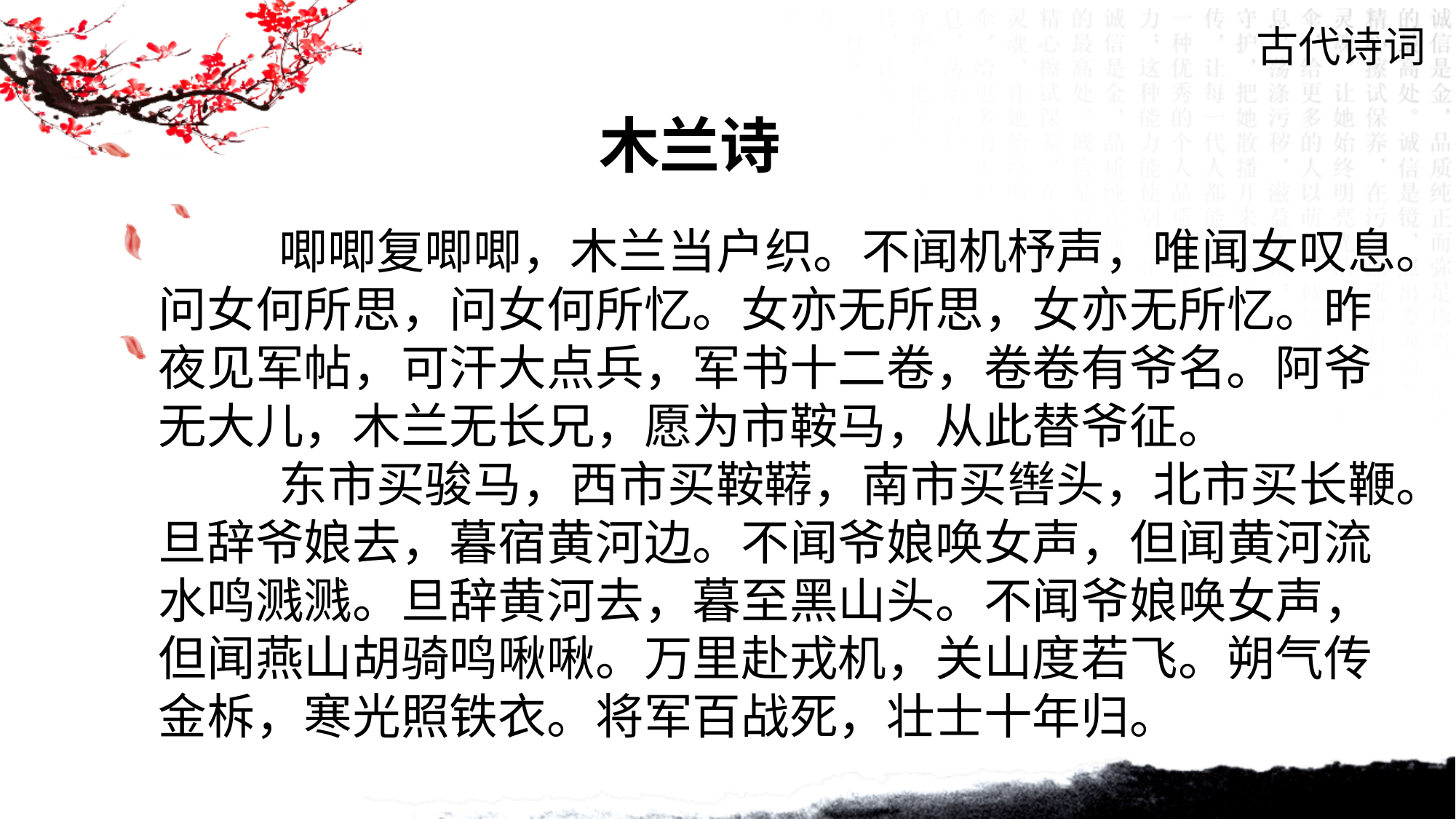

古代诗词
木兰诗
          唧唧复唧唧，木兰当户织。不闻机杼声，唯闻女叹息。问女何所思，问女何所忆。女亦无所思，女亦无所忆。昨夜见军帖，可汗大点兵，军书十二卷，卷卷有爷名。阿爷无大儿，木兰无长兄，愿为市鞍马，从此替爷征。
          东市买骏马，西市买鞍鞯，南市买辔头，北市买长鞭。旦辞爷娘去，暮宿黄河边。不闻爷娘唤女声，但闻黄河流水鸣溅溅。旦辞黄河去，暮至黑山头。不闻爷娘唤女声，但闻燕山胡骑鸣啾啾。万里赴戎机，关山度若飞。朔气传金柝，寒光照铁衣。将军百战死，壮士十年归。